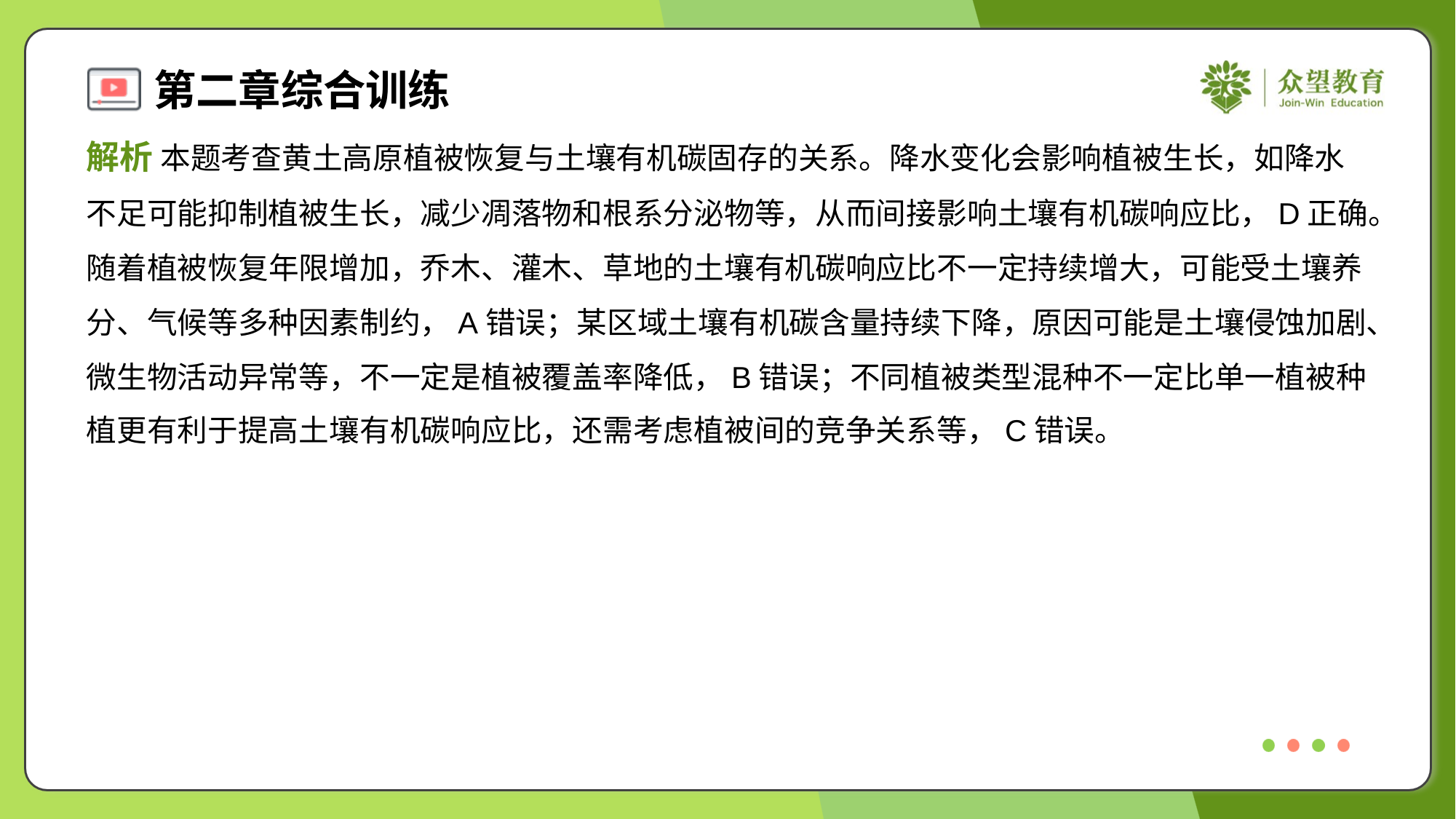

解析 本题考查黄土高原植被恢复与土壤有机碳固存的关系。降水变化会影响植被生长，如降水
不足可能抑制植被生长，减少凋落物和根系分泌物等，从而间接影响土壤有机碳响应比，D正确。
随着植被恢复年限增加，乔木、灌木、草地的土壤有机碳响应比不一定持续增大，可能受土壤养
分、气候等多种因素制约，A错误；某区域土壤有机碳含量持续下降，原因可能是土壤侵蚀加剧、
微生物活动异常等，不一定是植被覆盖率降低，B错误；不同植被类型混种不一定比单一植被种
植更有利于提高土壤有机碳响应比，还需考虑植被间的竞争关系等，C错误。